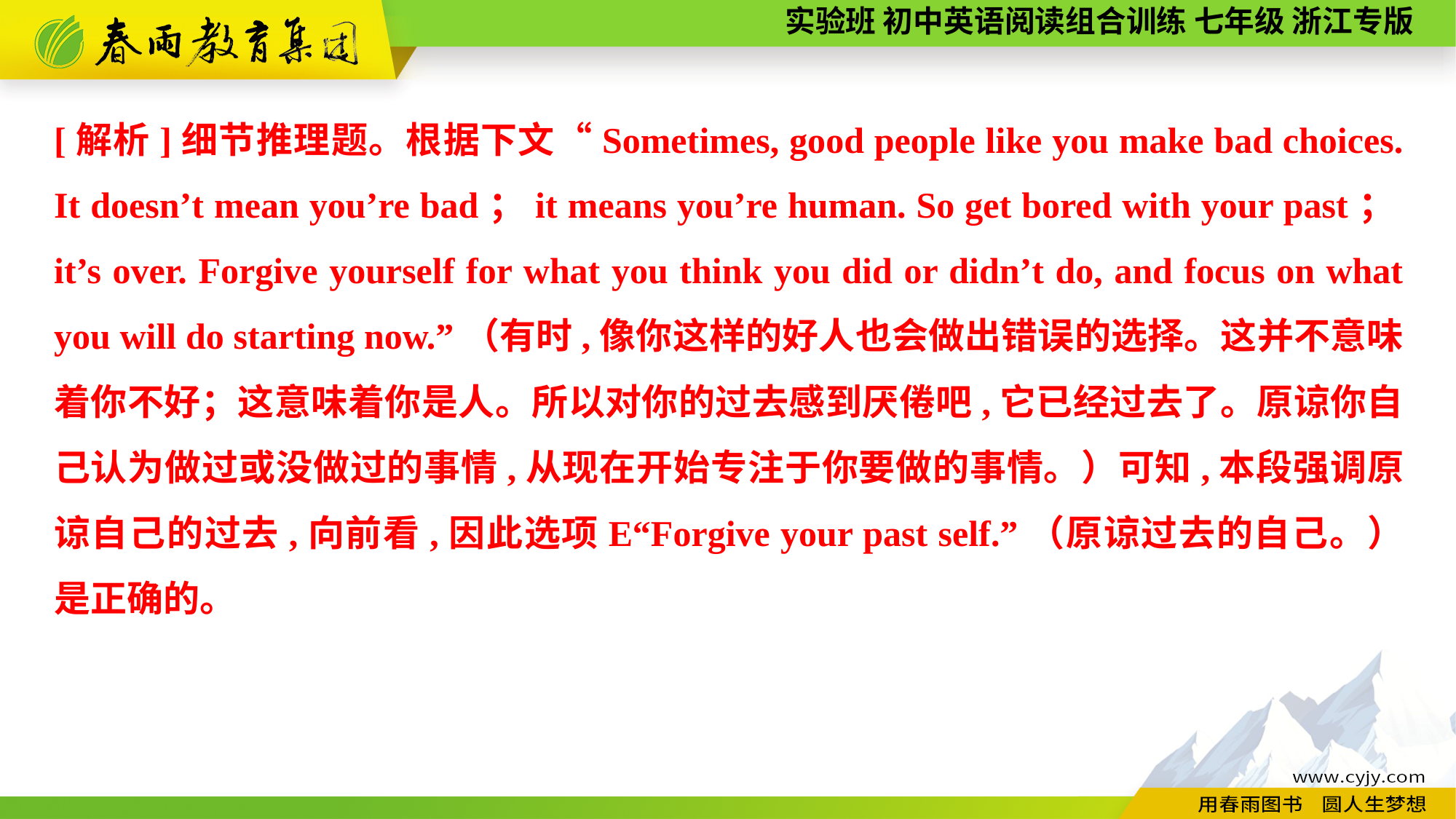

[解析]细节推理题。根据下文“Sometimes, good people like you make bad choices. It doesn’t mean you’re bad；it means you’re human. So get bored with your past；it’s over. Forgive yourself for what you think you did or didn’t do, and focus on what you will do starting now.”（有时,像你这样的好人也会做出错误的选择。这并不意味着你不好；这意味着你是人。所以对你的过去感到厌倦吧,它已经过去了。原谅你自己认为做过或没做过的事情,从现在开始专注于你要做的事情。）可知,本段强调原谅自己的过去,向前看,因此选项E“Forgive your past self.”（原谅过去的自己。）是正确的。